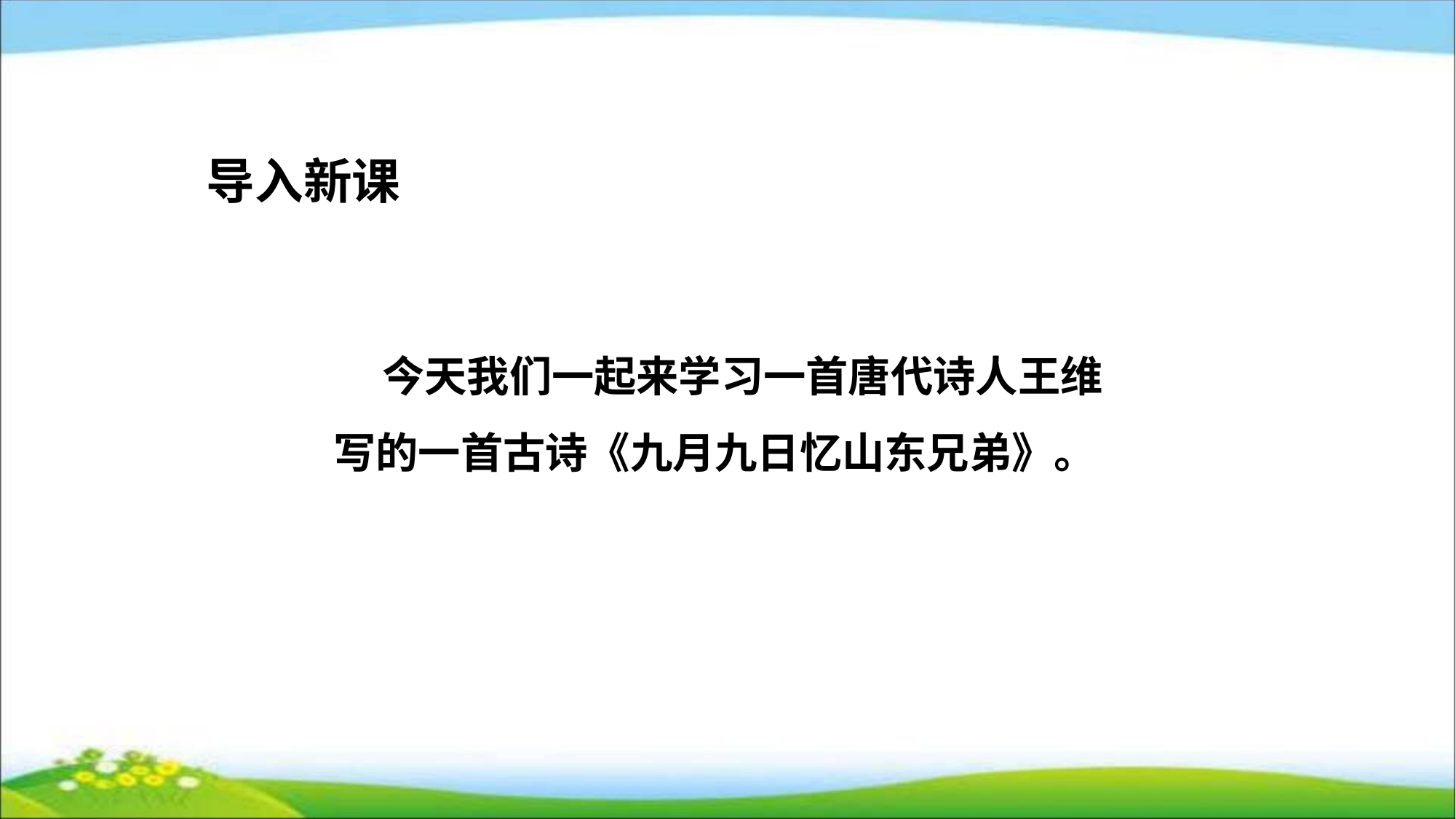

https://www.ypppt.com/
导入新课
    今天我们一起来学习一首唐代诗人王维写的一首古诗《九月九日忆山东兄弟》。